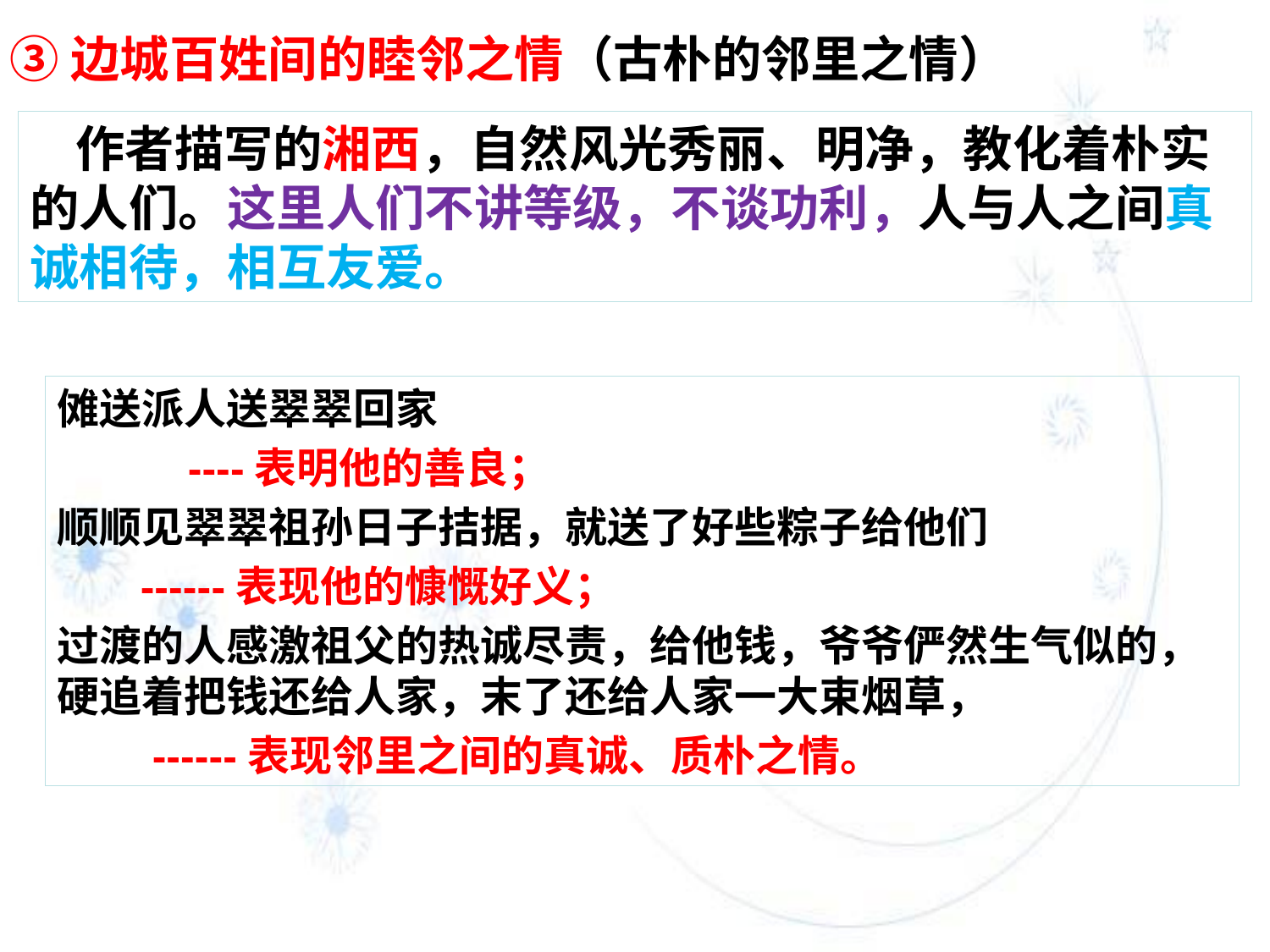

③边城百姓间的睦邻之情（古朴的邻里之情）
   作者描写的湘西，自然风光秀丽、明净，教化着朴实的人们。这里人们不讲等级，不谈功利，人与人之间真诚相待，相互友爱。
傩送派人送翠翠回家
           ----表明他的善良；
顺顺见翠翠祖孙日子拮据，就送了好些粽子给他们
       ------表现他的慷慨好义；
过渡的人感激祖父的热诚尽责，给他钱，爷爷俨然生气似的，硬追着把钱还给人家，末了还给人家一大束烟草，
        ------表现邻里之间的真诚、质朴之情。